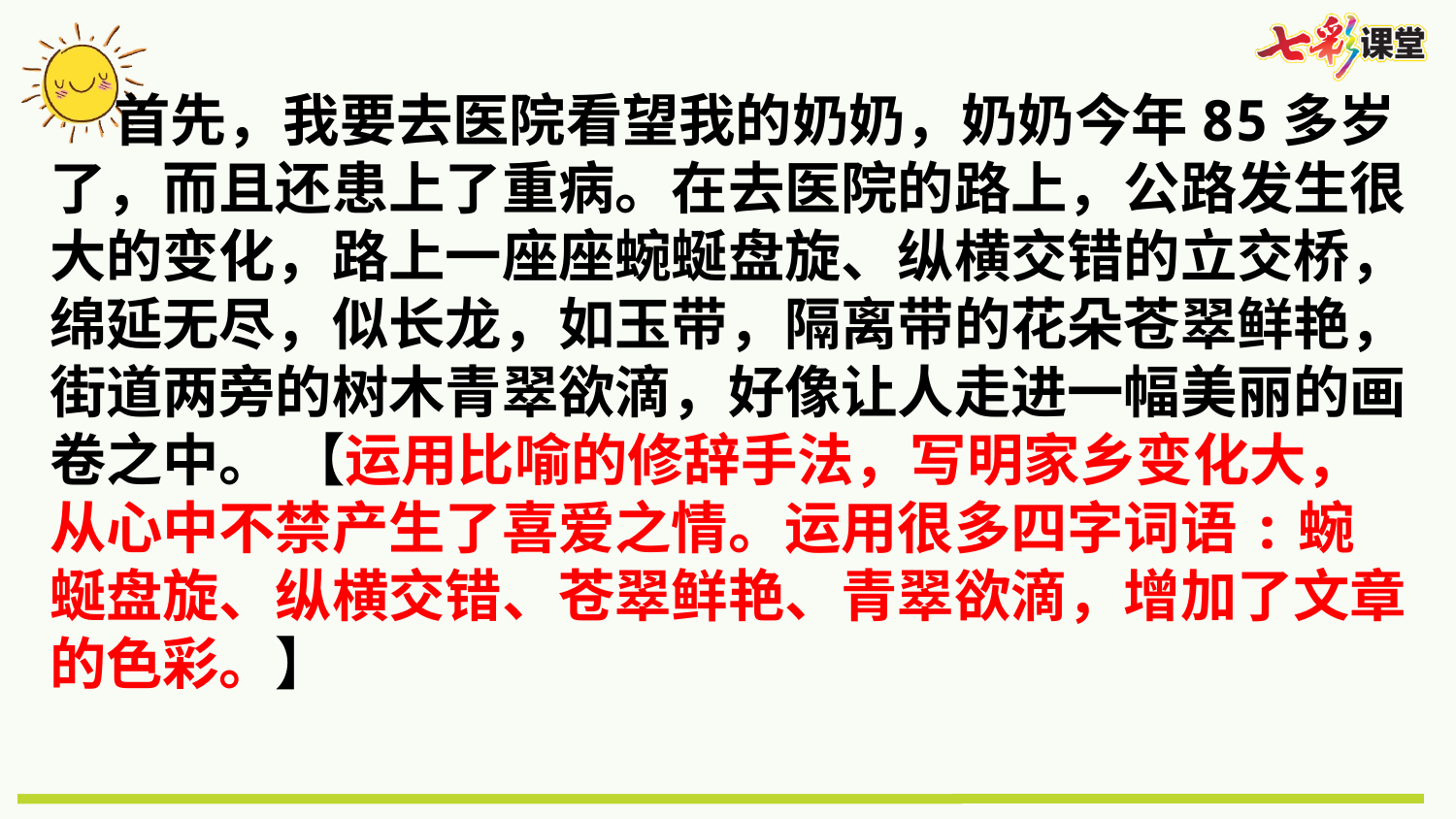

首先，我要去医院看望我的奶奶，奶奶今年85多岁了，而且还患上了重病。在去医院的路上，公路发生很大的变化，路上一座座蜿蜒盘旋、纵横交错的立交桥，绵延无尽，似长龙，如玉带，隔离带的花朵苍翠鲜艳，街道两旁的树木青翠欲滴，好像让人走进一幅美丽的画卷之中。 【运用比喻的修辞手法，写明家乡变化大，从心中不禁产生了喜爱之情。运用很多四字词语:蜿蜒盘旋、纵横交错、苍翠鲜艳、青翠欲滴，增加了文章的色彩。】